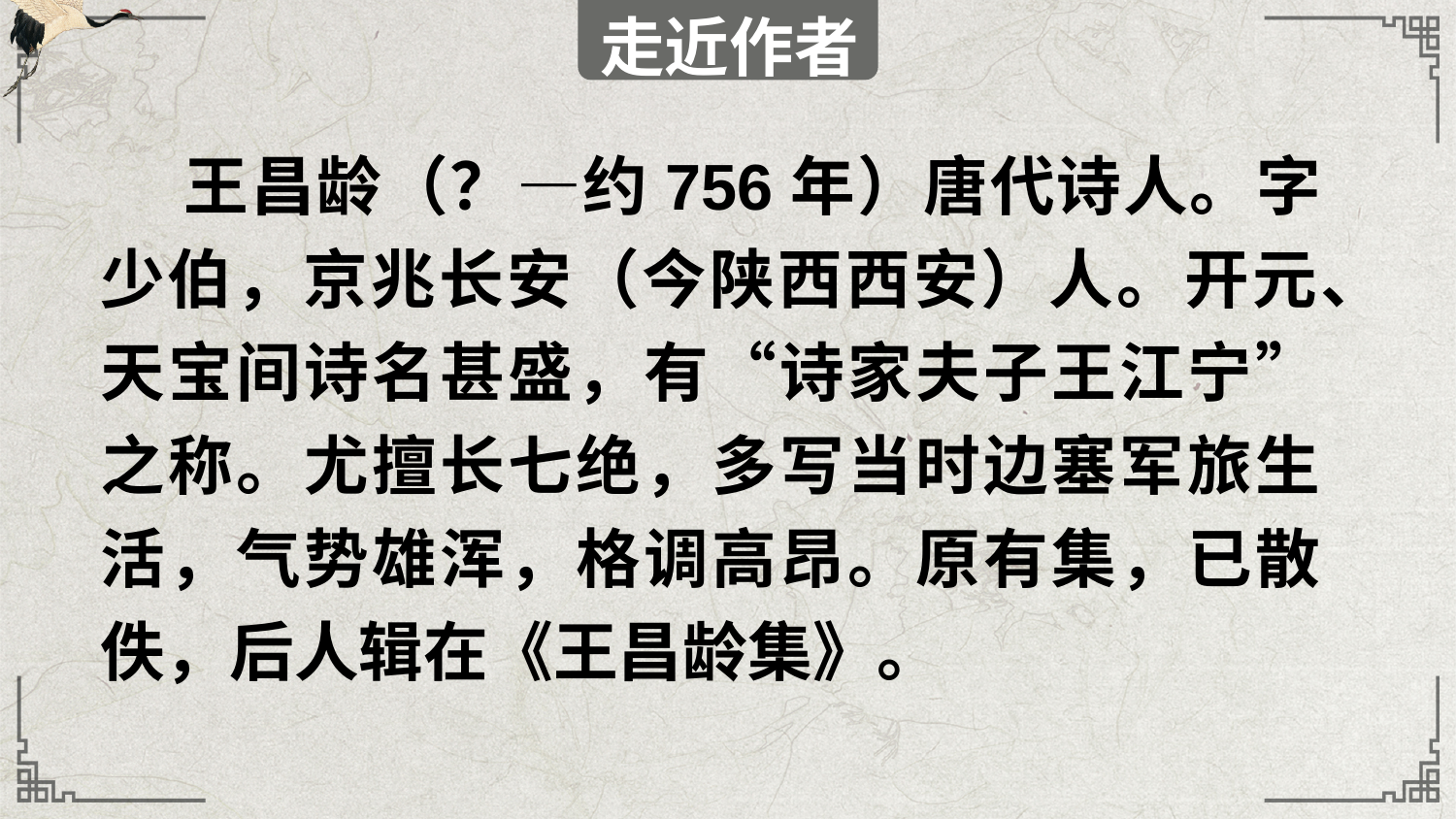

走近作者
    王昌龄（？—约756年）唐代诗人。字少伯，京兆长安（今陕西西安）人。开元、天宝间诗名甚盛，有“诗家夫子王江宁”之称。尤擅长七绝，多写当时边塞军旅生活，气势雄浑，格调高昂。原有集，已散佚，后人辑在《王昌龄集》。